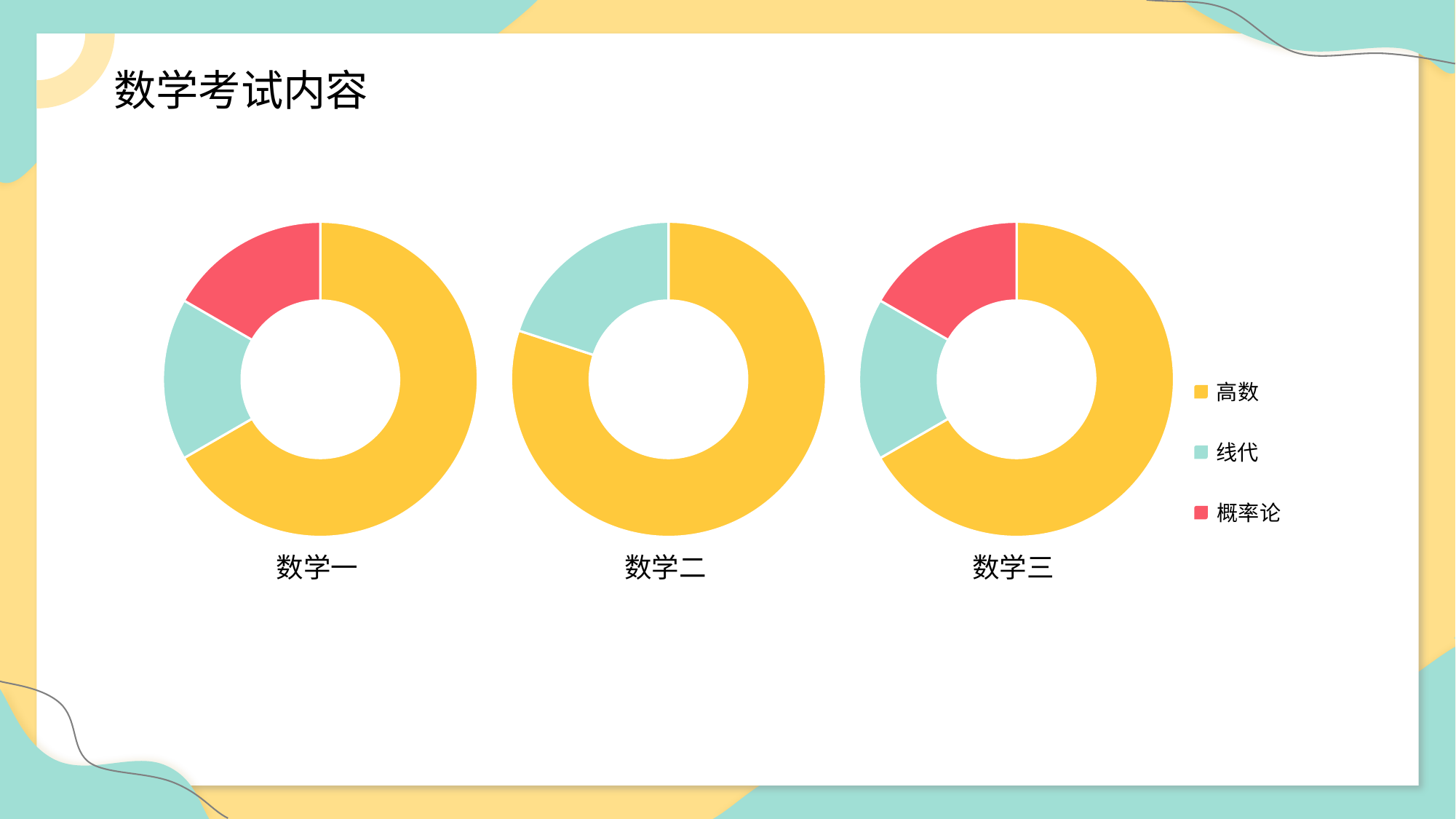

# 数学考试内容

### Chart

| Category | 销售额 |
|---|---|
| 高数 | 8.0 |
| 线代 | 2.0 |
| 概率论 | 2.0 |

### Chart

| Category | 销售额 |
|---|---|
| 高数 | 8.0 |
| 线代 | 2.0 |

### Chart

| Category | 销售额 |
|---|---|
| 高数 | 8.0 |
| 线代 | 2.0 |
| 概率论 | 2.0 |
高数

线代

概率论

数学一
数学二
数学三